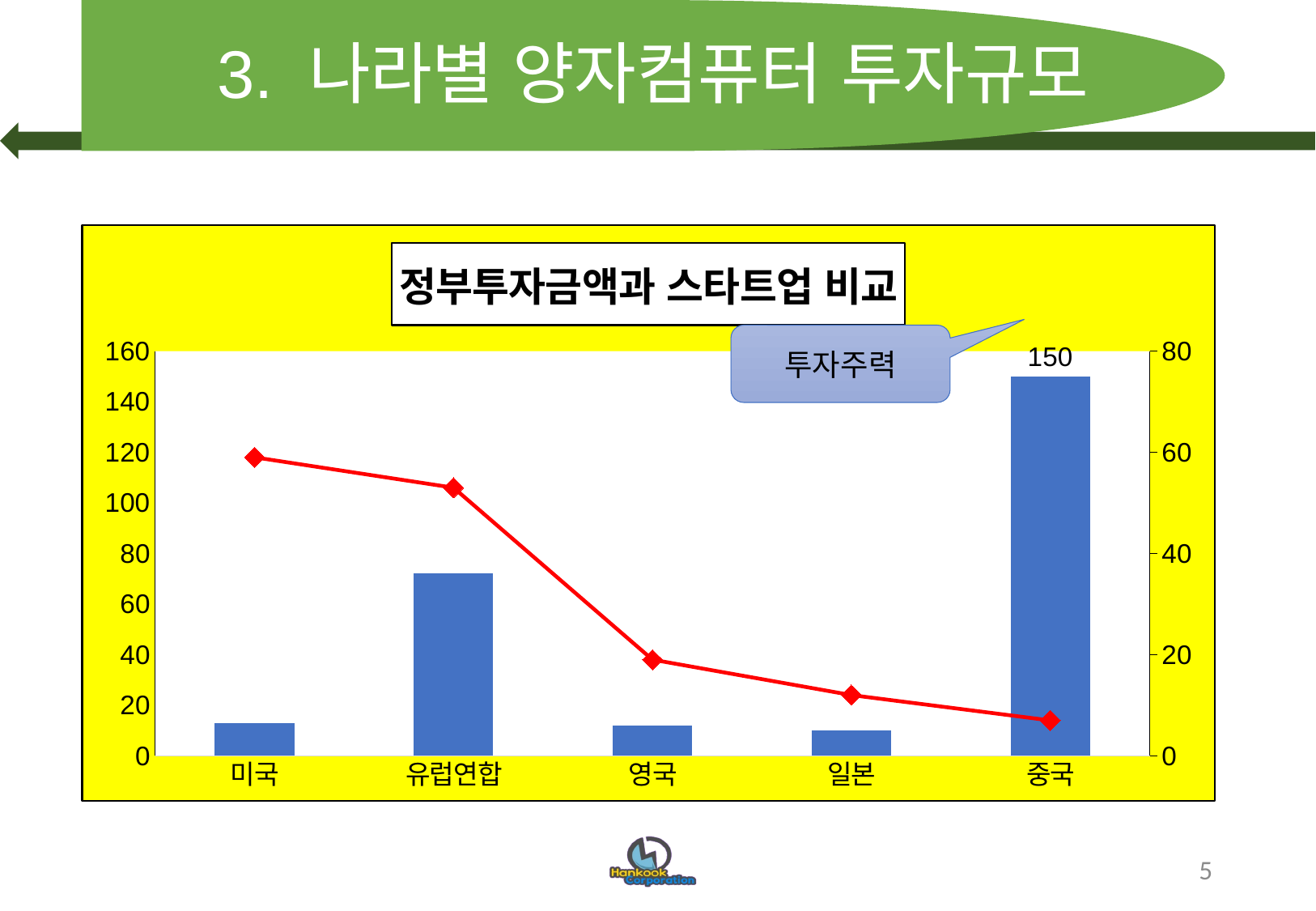

# 3. 나라별 양자컴퓨터 투자규모

### Chart: 정부투자금액과 스타트업 비교

| Category | 정부투자(억달러) | 스타트업(개) |
|---|---|---|
| 미국 | 13.0 | 59.0 |
| 유럽연합 | 72.0 | 53.0 |
| 영국 | 12.0 | 19.0 |
| 일본 | 10.0 | 12.0 |
| 중국 | 150.0 | 7.0 |
투자주력
5